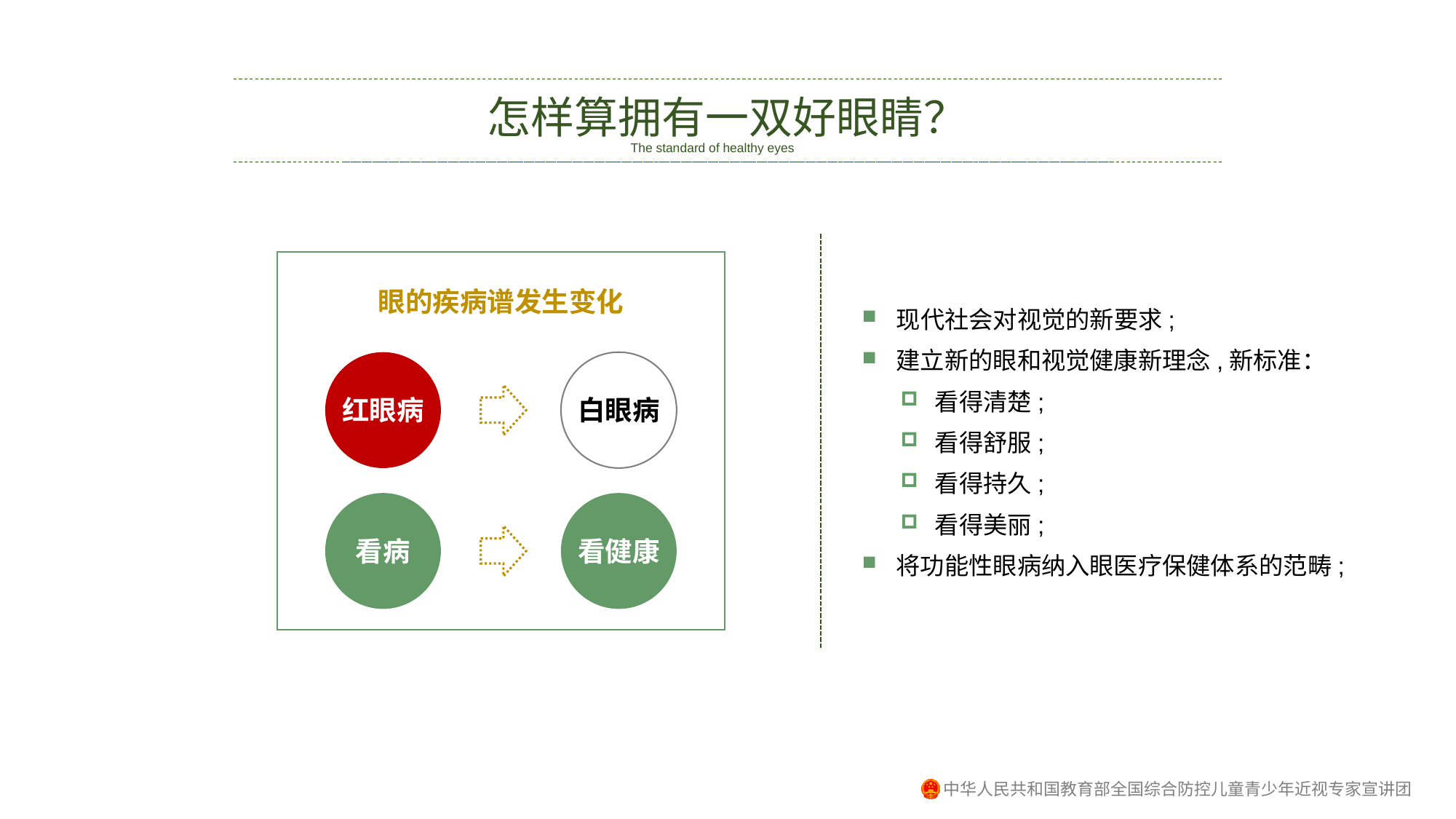

怎样算拥有一双好眼睛？
The standard of healthy eyes

眼的疾病谱发生变化

红眼病

白眼病

看病

看健康

现代社会对视觉的新要求;
建立新的眼和视觉健康新理念,新标准：
看得清楚;
看得舒服;
看得持久;
看得美丽;
将功能性眼病纳入眼医疗保健体系的范畴;